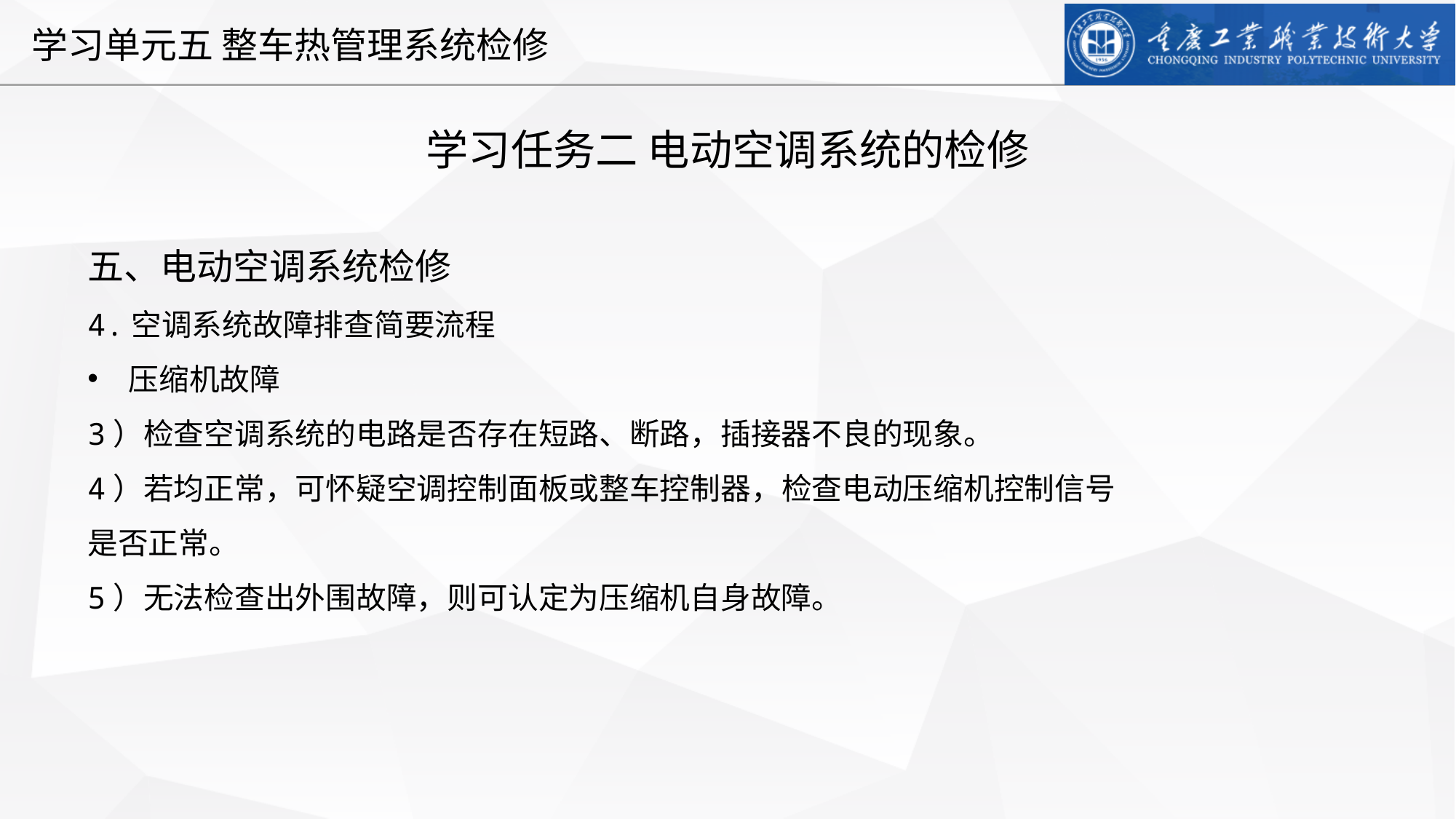

学习任务二 电动空调系统的检修
五、电动空调系统检修
4.空调系统故障排查简要流程
压缩机故障
3）检查空调系统的电路是否存在短路、断路，插接器不良的现象。
4）若均正常，可怀疑空调控制面板或整车控制器，检查电动压缩机控制信号是否正常。
5）无法检查出外围故障，则可认定为压缩机自身故障。